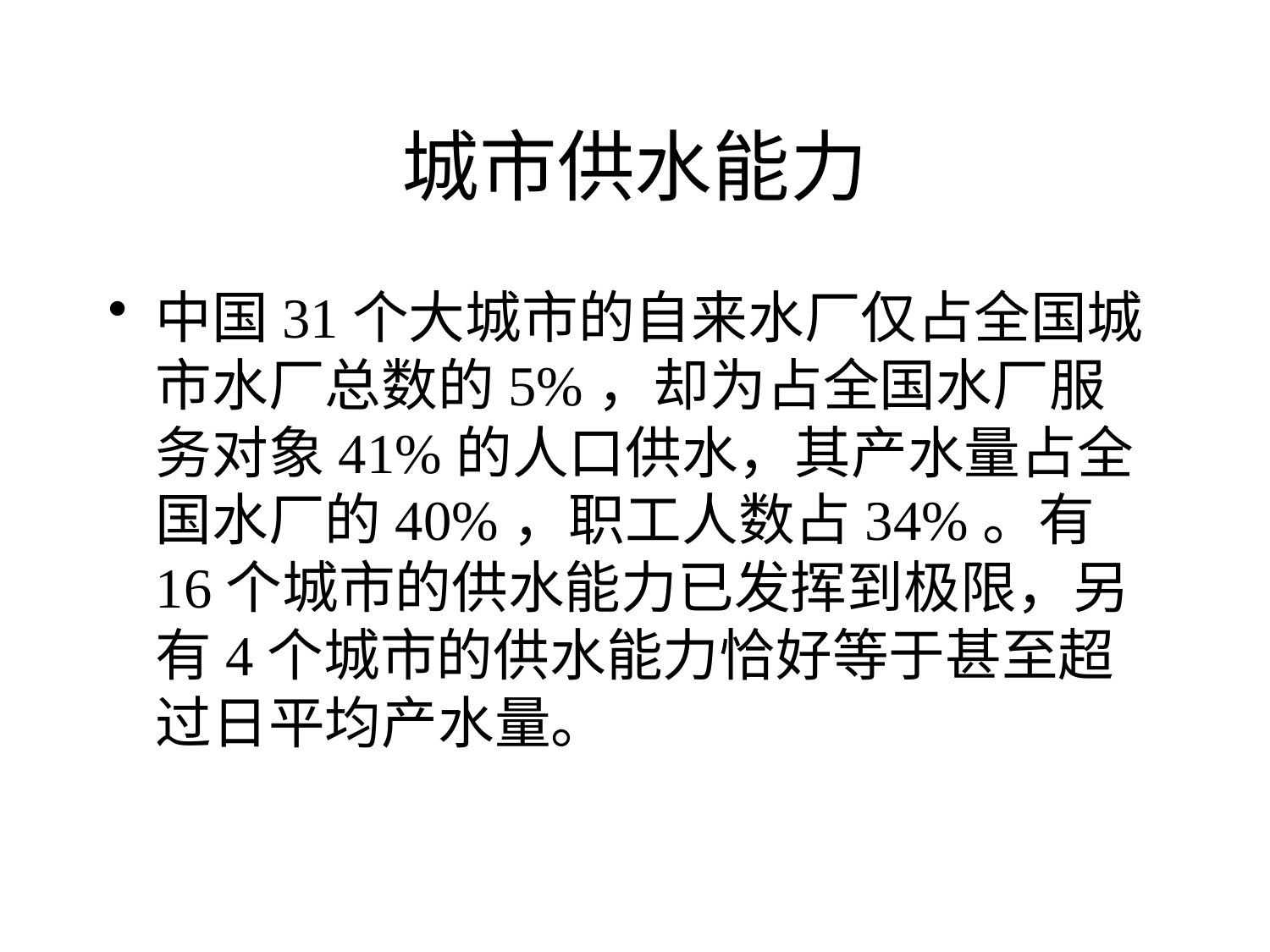

# 城市供水能力
中国31个大城市的自来水厂仅占全国城市水厂总数的5%，却为占全国水厂服务对象41%的人口供水，其产水量占全国水厂的40%，职工人数占34%。有16个城市的供水能力已发挥到极限，另有4个城市的供水能力恰好等于甚至超过日平均产水量。